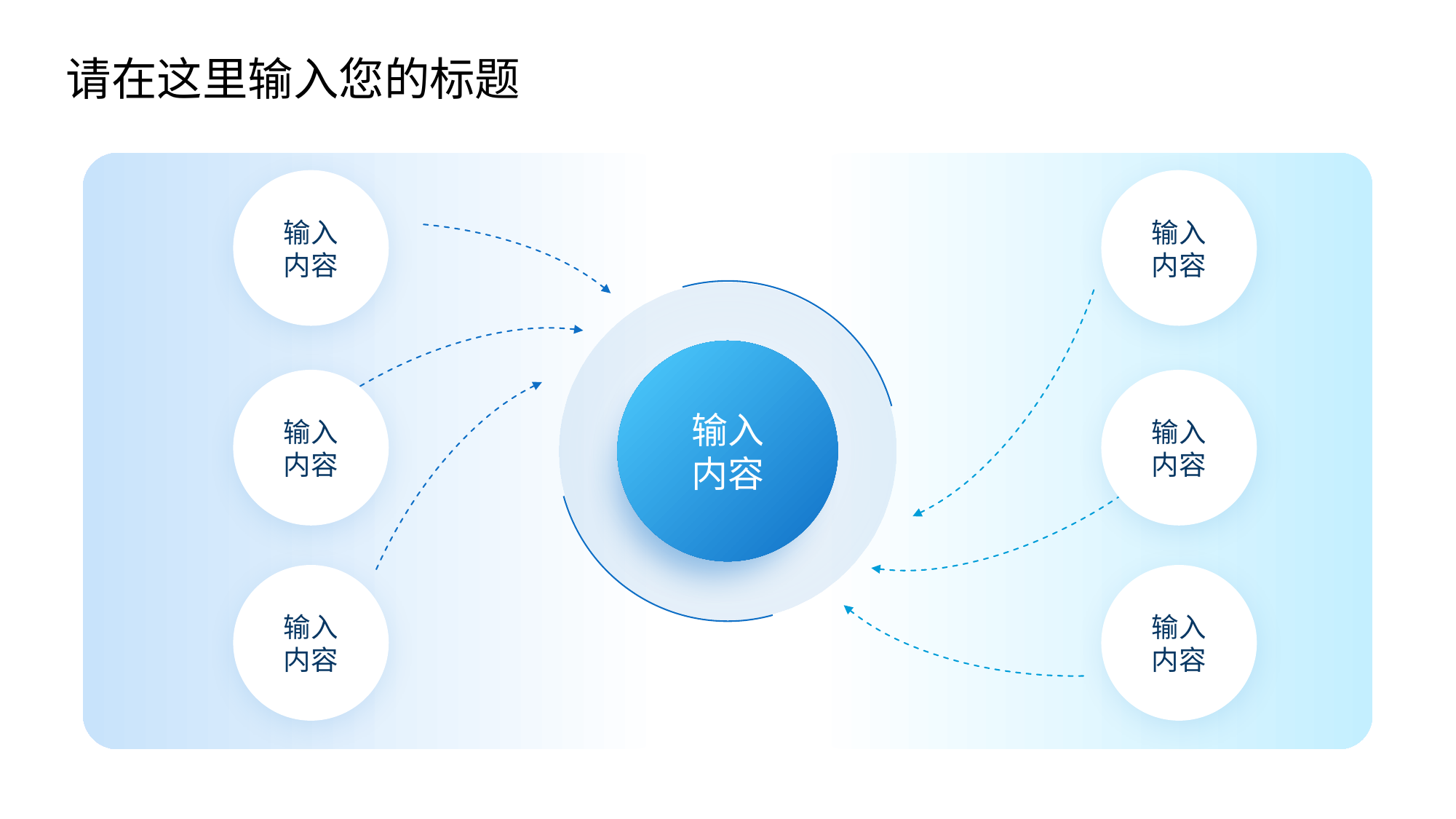

请在这里输入您的标题

输入
内容
输入
内容

输入
内容

输入
内容
输入
内容

输入
内容
输入
内容